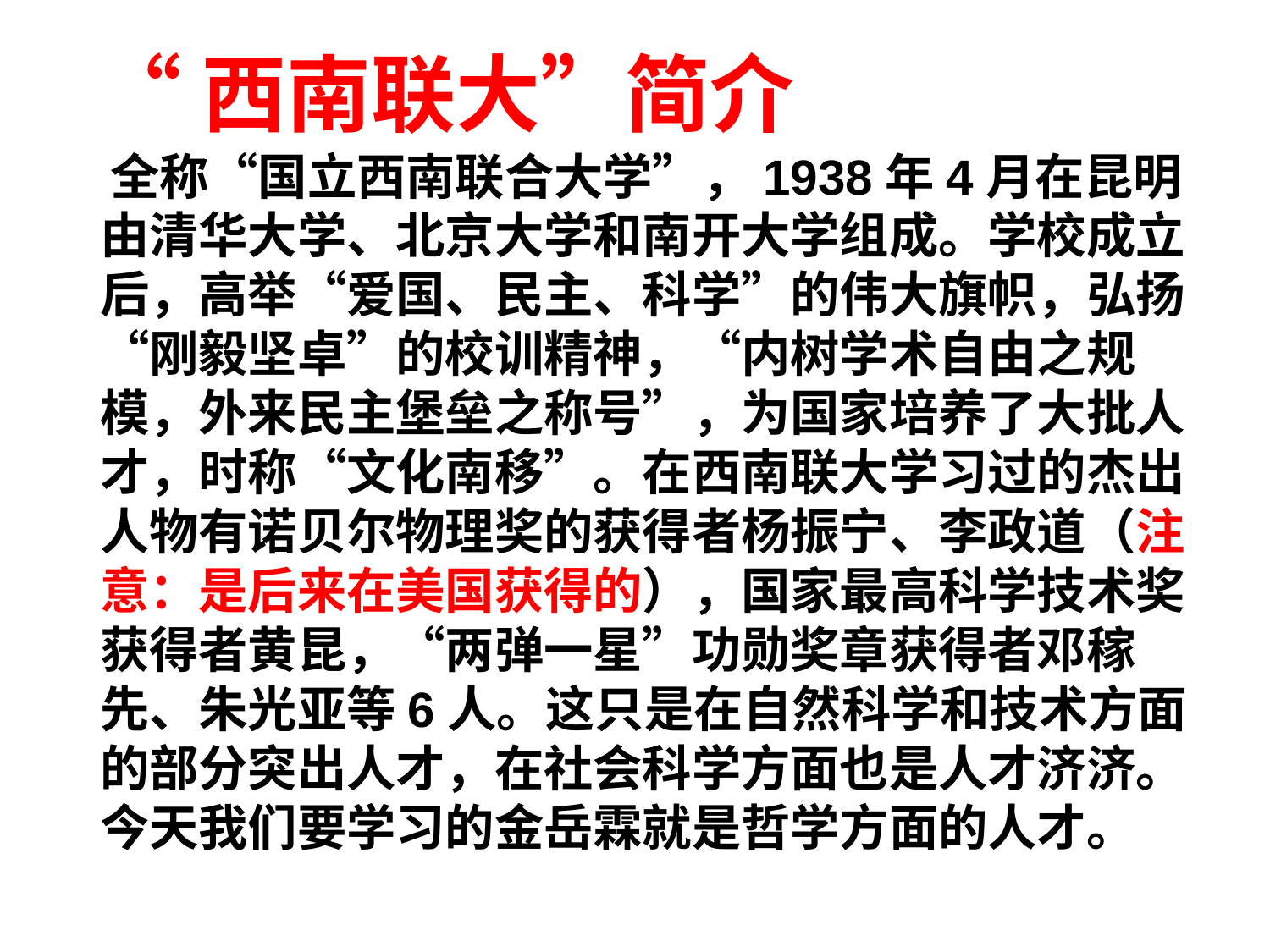

# “西南联大”简介
     全称“国立西南联合大学”，1938年4月在昆明由清华大学、北京大学和南开大学组成。学校成立后，高举“爱国、民主、科学”的伟大旗帜，弘扬“刚毅坚卓”的校训精神，“内树学术自由之规模，外来民主堡垒之称号”，为国家培养了大批人才，时称“文化南移”。在西南联大学习过的杰出人物有诺贝尔物理奖的获得者杨振宁、李政道（注意：是后来在美国获得的），国家最高科学技术奖获得者黄昆，“两弹一星”功勋奖章获得者邓稼先、朱光亚等6人。这只是在自然科学和技术方面的部分突出人才，在社会科学方面也是人才济济。今天我们要学习的金岳霖就是哲学方面的人才。